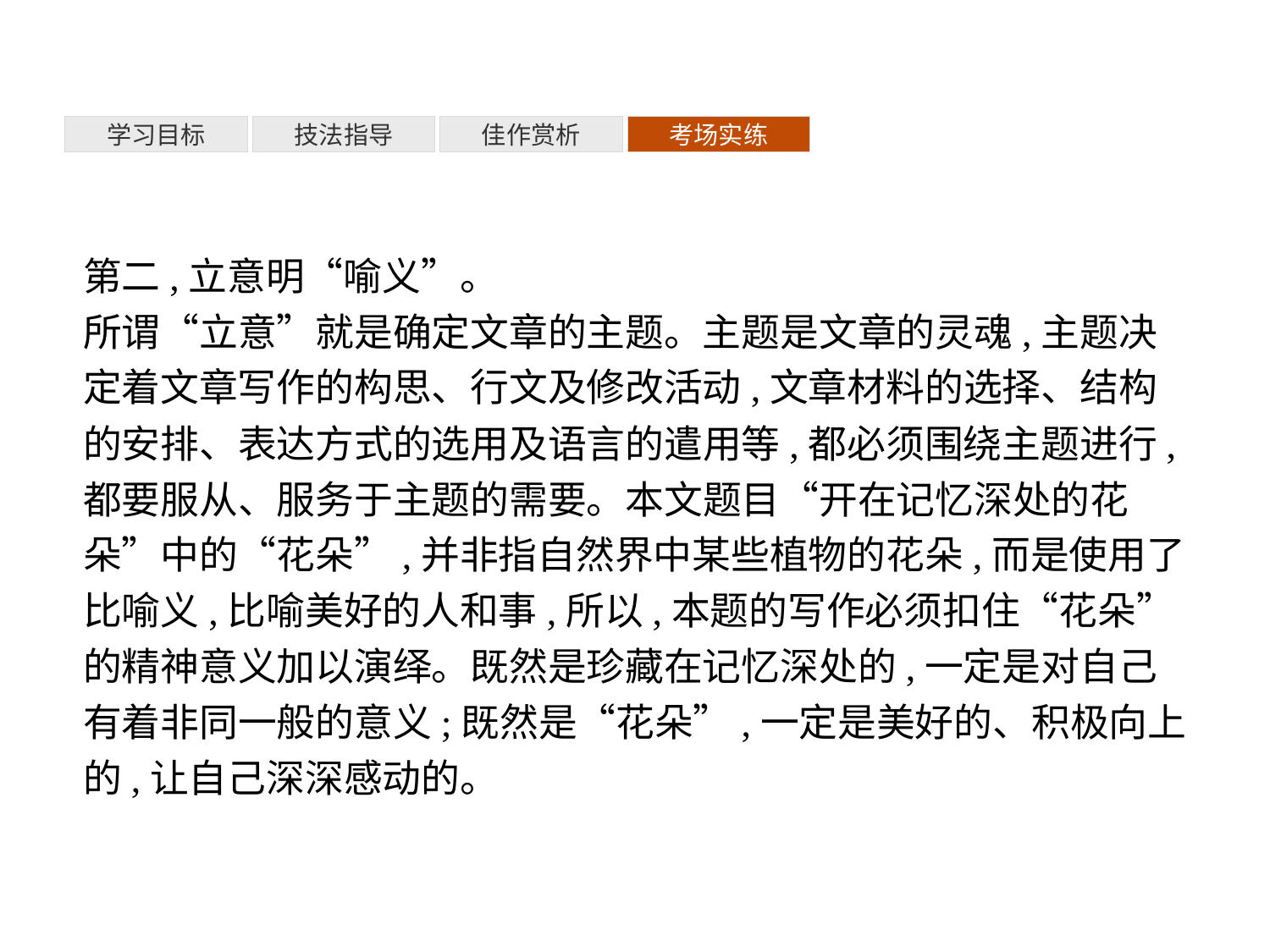

考场实练
学习目标
技法指导
佳作赏析
第二,立意明“喻义”。
所谓“立意”就是确定文章的主题。主题是文章的灵魂,主题决定着文章写作的构思、行文及修改活动,文章材料的选择、结构的安排、表达方式的选用及语言的遣用等,都必须围绕主题进行,都要服从、服务于主题的需要。本文题目“开在记忆深处的花朵”中的“花朵”,并非指自然界中某些植物的花朵,而是使用了比喻义,比喻美好的人和事,所以,本题的写作必须扣住“花朵”的精神意义加以演绎。既然是珍藏在记忆深处的,一定是对自己有着非同一般的意义;既然是“花朵”,一定是美好的、积极向上的,让自己深深感动的。